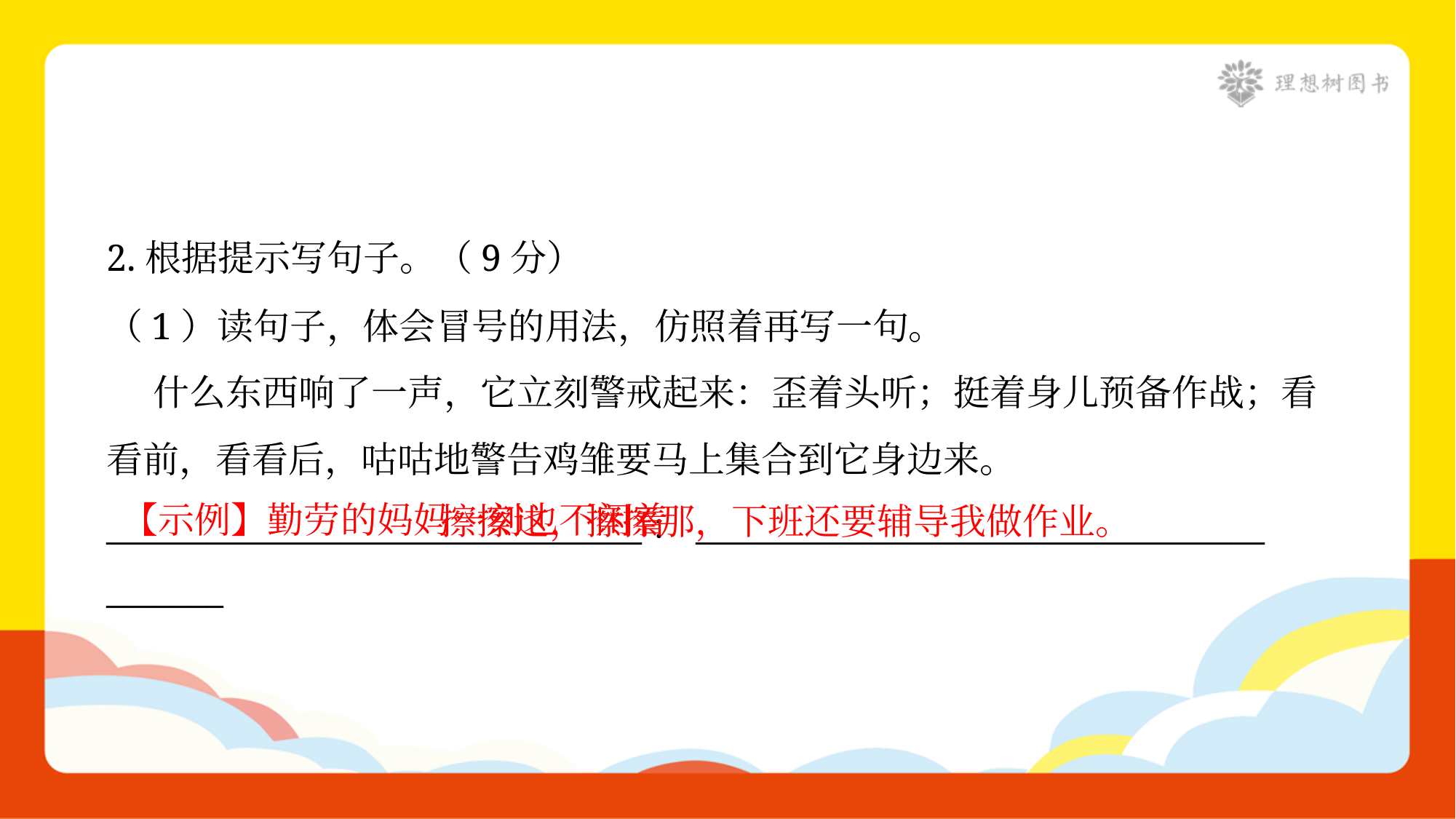

2.根据提示写句子。（9分）
（1）读句子，体会冒号的用法，仿照着再写一句。
    什么东西响了一声，它立刻警戒起来：歪着头听；挺着身儿预备作战；看
看前，看看后，咕咕地警告鸡雏要马上集合到它身边来。
________________________________：__________________________________
_______
                                   擦擦这，擦擦那，下班还要辅导我做作业。
【示例】勤劳的妈妈一刻也不闲着